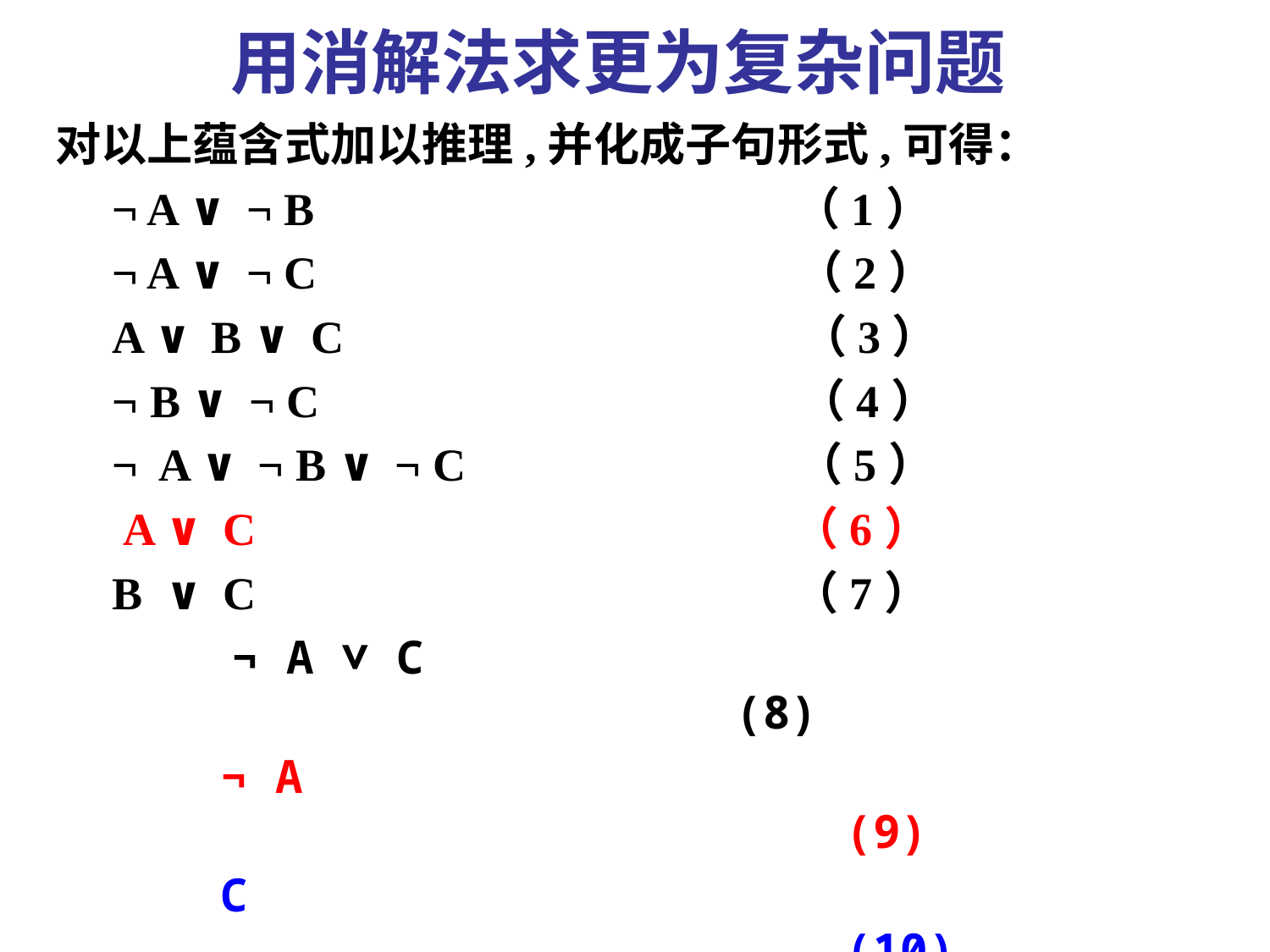

# 用消解法求更为复杂问题
对以上蕴含式加以推理,并化成子句形式,可得：
     ¬ A ∨ ¬ B                                         （1）
     ¬ A ∨ ¬ C                                         （2）
     A ∨ B ∨ C                                       （3）
     ¬ B ∨ ¬ C                                         （4）
     ¬  A ∨ ¬ B ∨ ¬ C                            （5）
      A ∨ C                                              （6）
     B  ∨ C                                              （7）
       ¬ A ∨ C                                              (8)
      ¬ A                                                       (9)
      C                                                         (10)